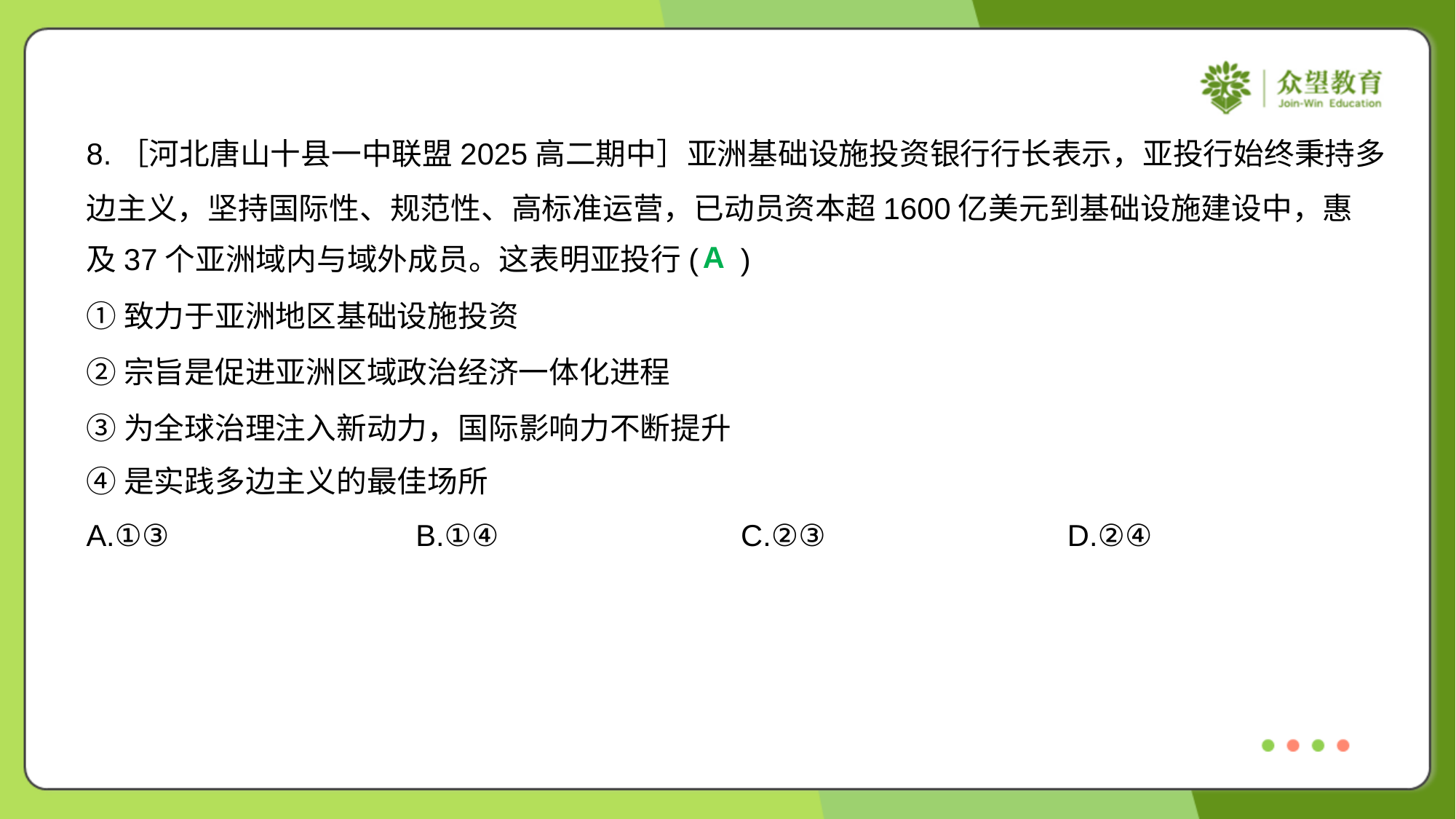

8.［河北唐山十县一中联盟2025高二期中］亚洲基础设施投资银行行长表示，亚投行始终秉持多
边主义，坚持国际性、规范性、高标准运营，已动员资本超1600亿美元到基础设施建设中，惠
及37个亚洲域内与域外成员。这表明亚投行(     )
A
①致力于亚洲地区基础设施投资
②宗旨是促进亚洲区域政治经济一体化进程
③为全球治理注入新动力，国际影响力不断提升
④是实践多边主义的最佳场所
A.①③	B.①④	C.②③	D.②④